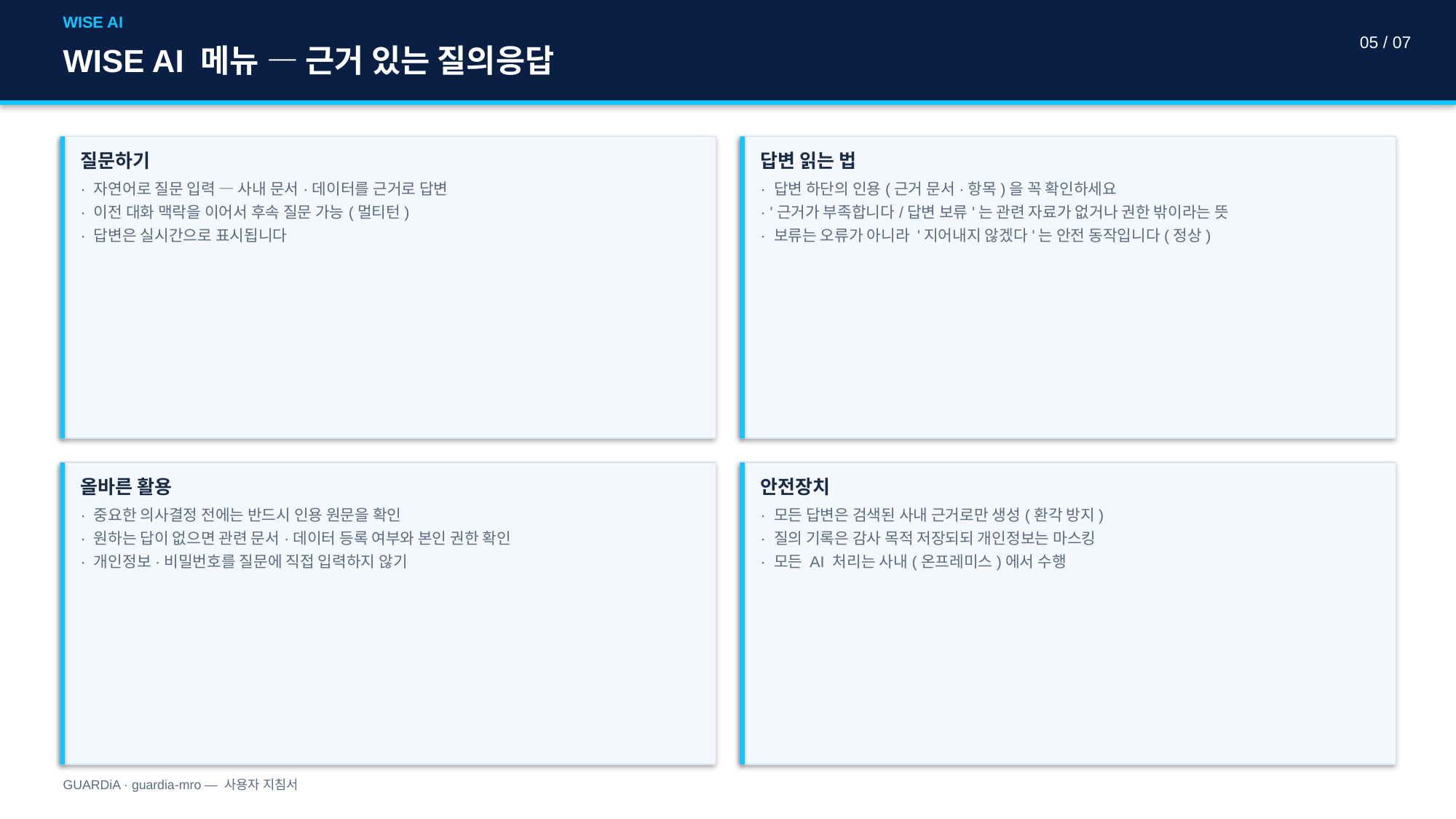

WISE AI
05 / 07
WISE AI 메뉴 — 근거 있는 질의응답

질문하기
· 자연어로 질문 입력 — 사내 문서·데이터를 근거로 답변
· 이전 대화 맥락을 이어서 후속 질문 가능(멀티턴)
· 답변은 실시간으로 표시됩니다
답변 읽는 법
· 답변 하단의 인용(근거 문서·항목)을 꼭 확인하세요
· '근거가 부족합니다/답변 보류'는 관련 자료가 없거나 권한 밖이라는 뜻
· 보류는 오류가 아니라 '지어내지 않겠다'는 안전 동작입니다(정상)

올바른 활용
· 중요한 의사결정 전에는 반드시 인용 원문을 확인
· 원하는 답이 없으면 관련 문서·데이터 등록 여부와 본인 권한 확인
· 개인정보·비밀번호를 질문에 직접 입력하지 않기
안전장치
· 모든 답변은 검색된 사내 근거로만 생성(환각 방지)
· 질의 기록은 감사 목적 저장되되 개인정보는 마스킹
· 모든 AI 처리는 사내(온프레미스)에서 수행
GUARDiA · guardia-mro — 사용자 지침서